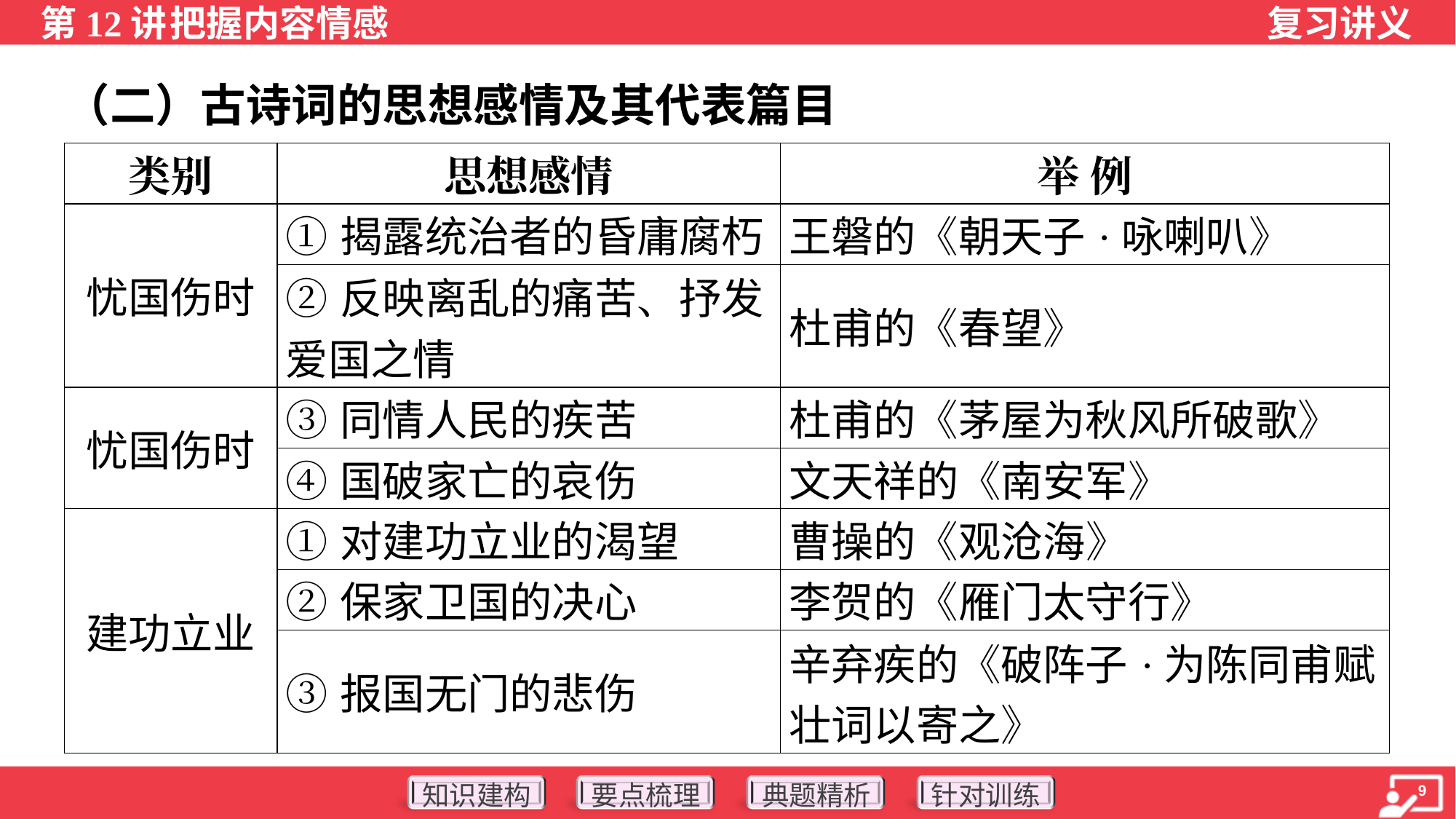

（二）古诗词的思想感情及其代表篇目
| 类别 | 思想感情 | 举 例 |
| --- | --- | --- |
| 忧国伤时 | ①揭露统治者的昏庸腐朽 | 王磐的《朝天子·咏喇叭》 |
|  | ②反映离乱的痛苦、抒发 爱国之情 | 杜甫的《春望》 |
| 忧国伤时 | ③同情人民的疾苦 | 杜甫的《茅屋为秋风所破歌》 |
|  | ④国破家亡的哀伤 | 文天祥的《南安军》 |
| 建功立业 | ①对建功立业的渴望 | 曹操的《观沧海》 |
|  | ②保家卫国的决心 | 李贺的《雁门太守行》 |
|  | ③报国无门的悲伤 | 辛弃疾的《破阵子·为陈同甫赋 壮词以寄之》 |